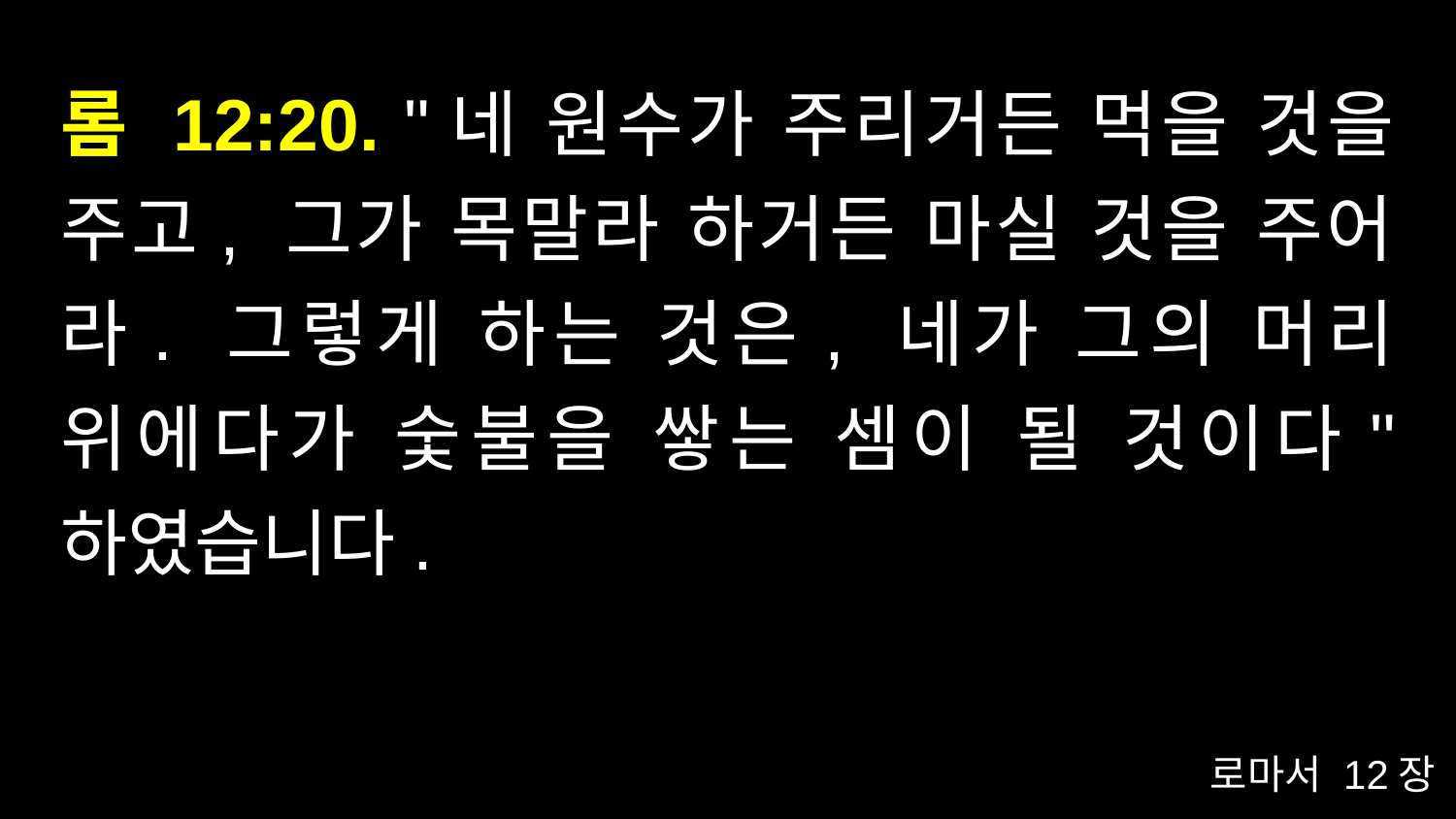

# 롬 12:20. "네 원수가 주리거든 먹을 것을 주고, 그가 목말라 하거든 마실 것을 주어라. 그렇게 하는 것은, 네가 그의 머리 위에다가 숯불을 쌓는 셈이 될 것이다" 하였습니다.
로마서 12장